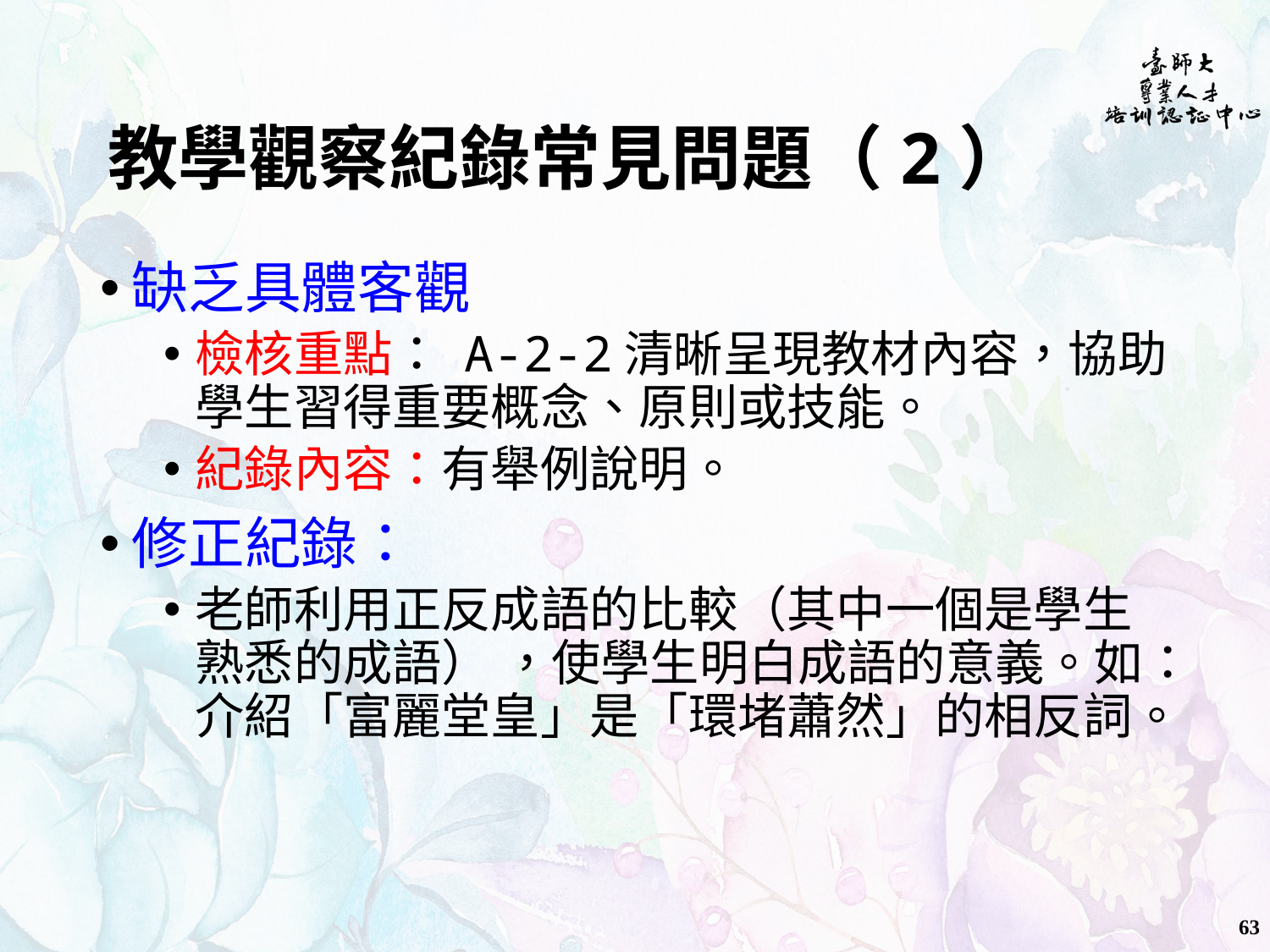

# 教學觀察紀錄常見問題（2）
缺乏具體客觀
檢核重點： A-2-2清晰呈現教材內容，協助學生習得重要概念、原則或技能。
紀錄內容：有舉例說明。
修正紀錄：
老師利用正反成語的比較（其中一個是學生熟悉的成語） ，使學生明白成語的意義。如：介紹「富麗堂皇」是「環堵蕭然」的相反詞。
63